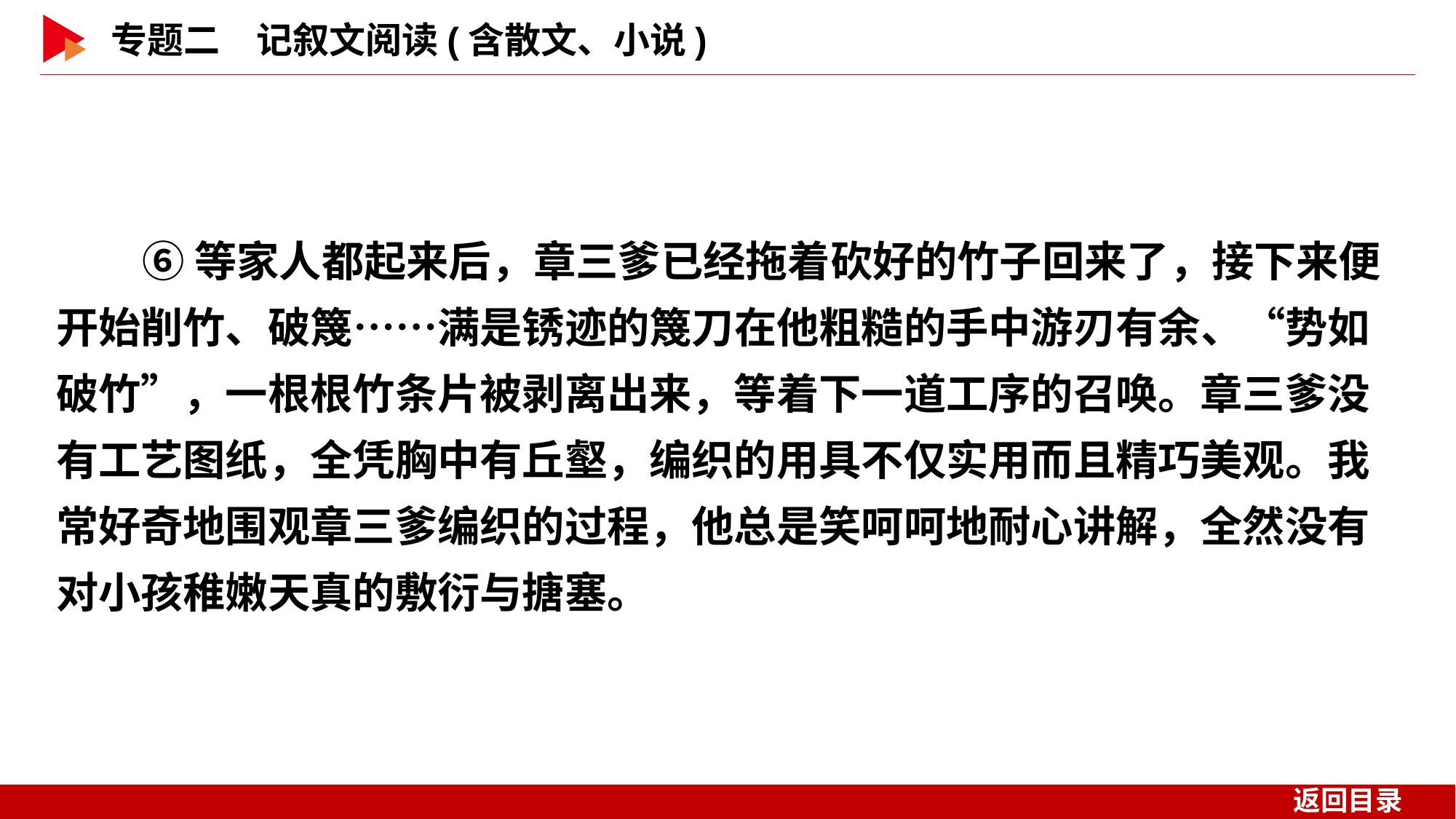

⑥等家人都起来后，章三爹已经拖着砍好的竹子回来了，接下来便开始削竹、破篾……满是锈迹的篾刀在他粗糙的手中游刃有余、“势如破竹”，一根根竹条片被剥离出来，等着下一道工序的召唤。章三爹没有工艺图纸，全凭胸中有丘壑，编织的用具不仅实用而且精巧美观。我常好奇地围观章三爹编织的过程，他总是笑呵呵地耐心讲解，全然没有对小孩稚嫩天真的敷衍与搪塞。